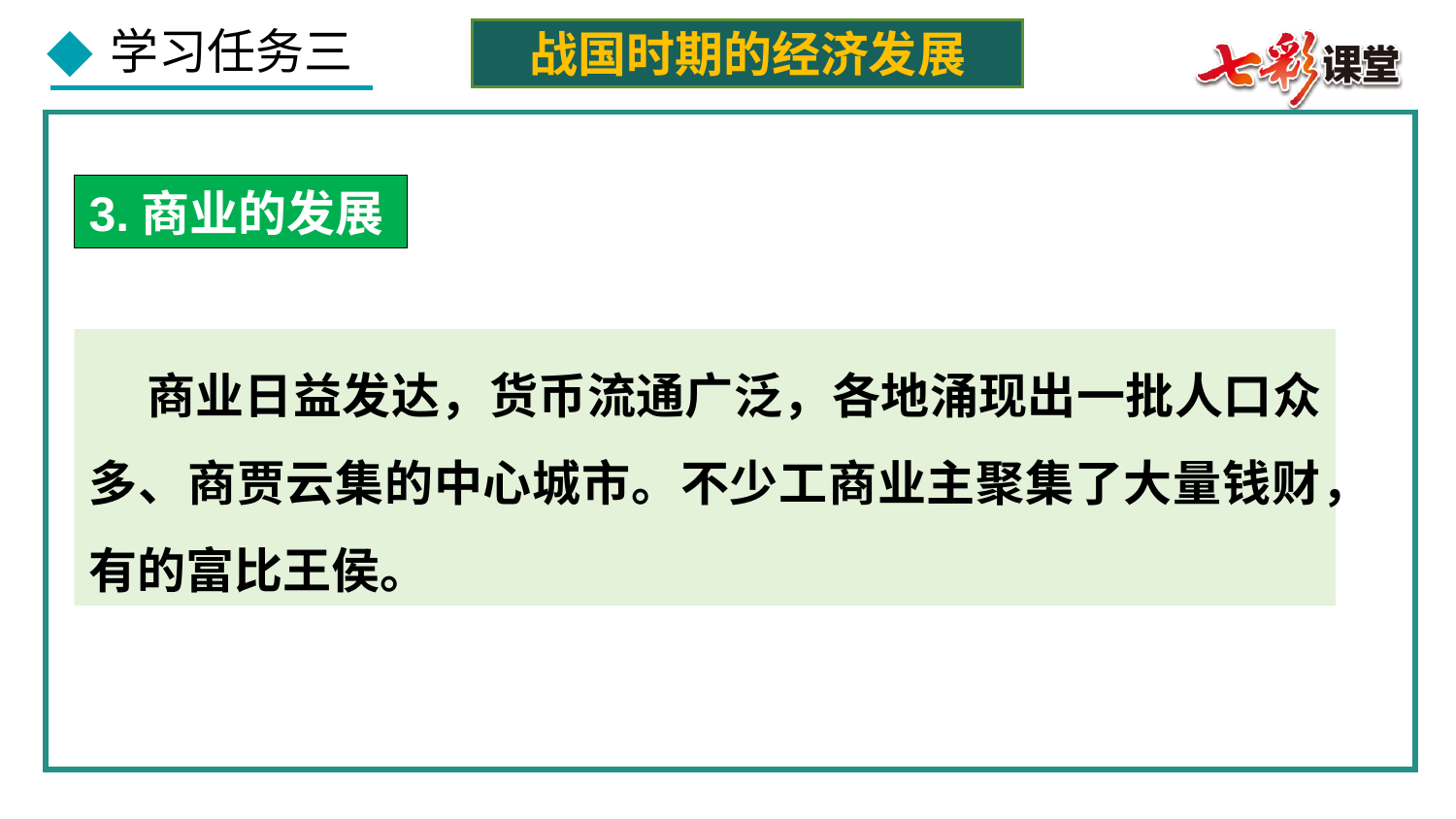

战国时期的经济发展
3.商业的发展
    商业日益发达，货币流通广泛，各地涌现出一批人口众多、商贾云集的中心城市。不少工商业主聚集了大量钱财，有的富比王侯。